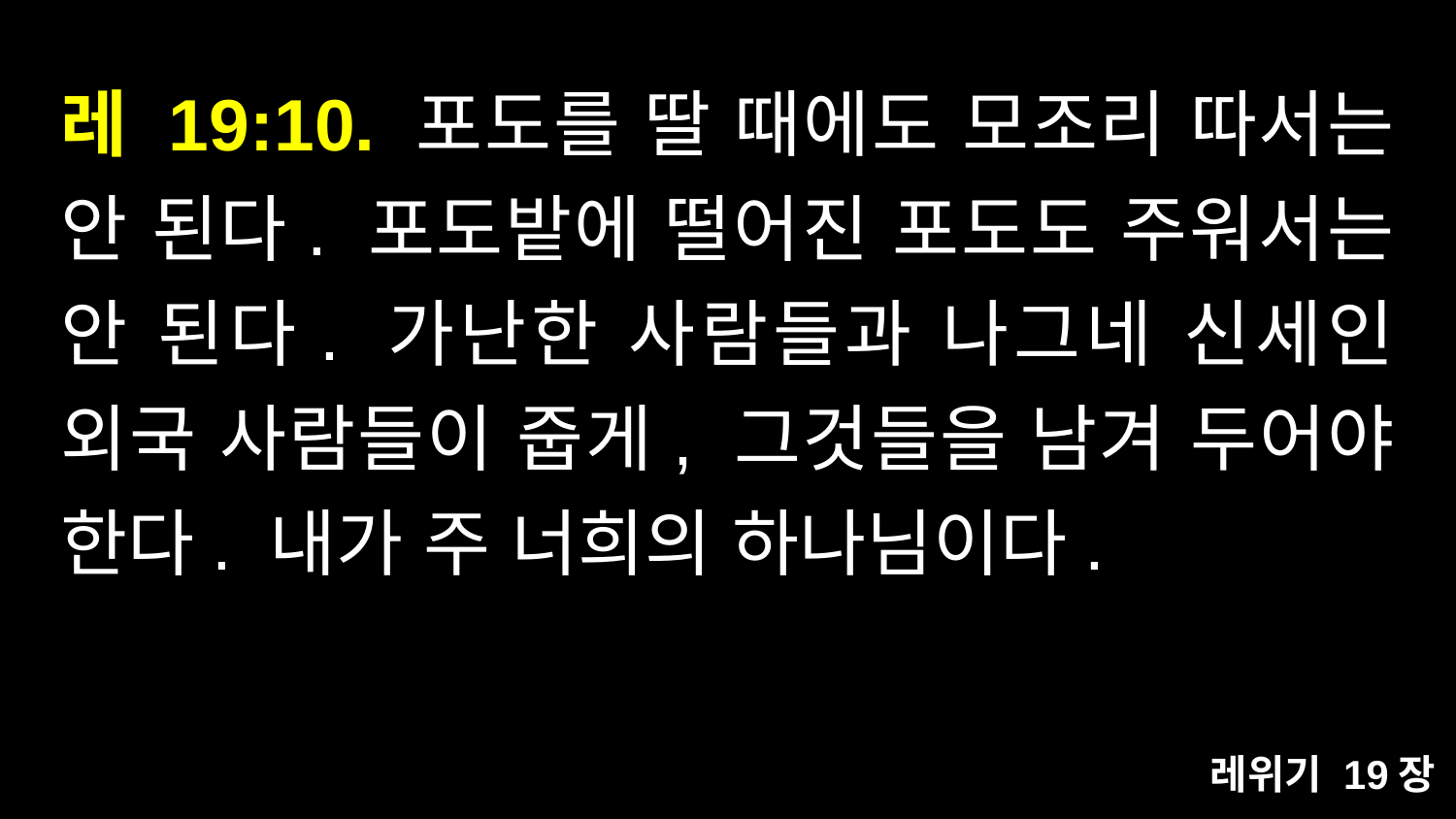

# 레 19:10. 포도를 딸 때에도 모조리 따서는 안 된다. 포도밭에 떨어진 포도도 주워서는 안 된다. 가난한 사람들과 나그네 신세인 외국 사람들이 줍게, 그것들을 남겨 두어야 한다. 내가 주 너희의 하나님이다.
레위기 19장